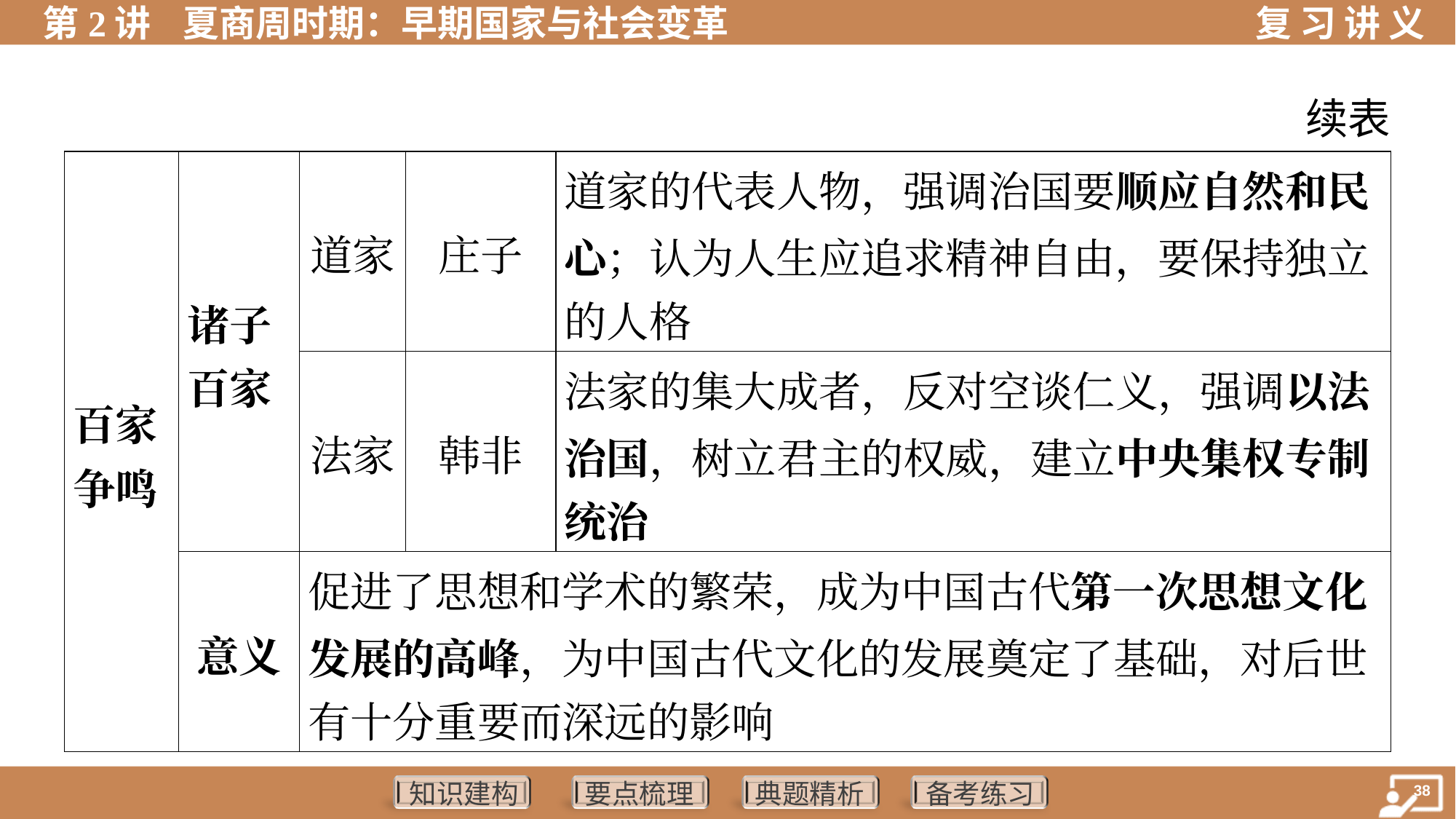

续表
| 百家 争鸣 | 诸子 百家 | 道家 | 庄子 | 道家的代表人物，强调治国要顺应自然和民 心；认为人生应追求精神自由，要保持独立 的人格 |  |
| --- | --- | --- | --- | --- | --- |
|  |  | 法家 | 韩非 | 法家的集大成者，反对空谈仁义，强调以法 治国，树立君主的权威，建立中央集权专制 统治 |  |
|  | 意义 | 促进了思想和学术的繁荣，成为中国古代第一次思想文化 发展的高峰，为中国古代文化的发展奠定了基础，对后世 有十分重要而深远的影响 |  |  |  |